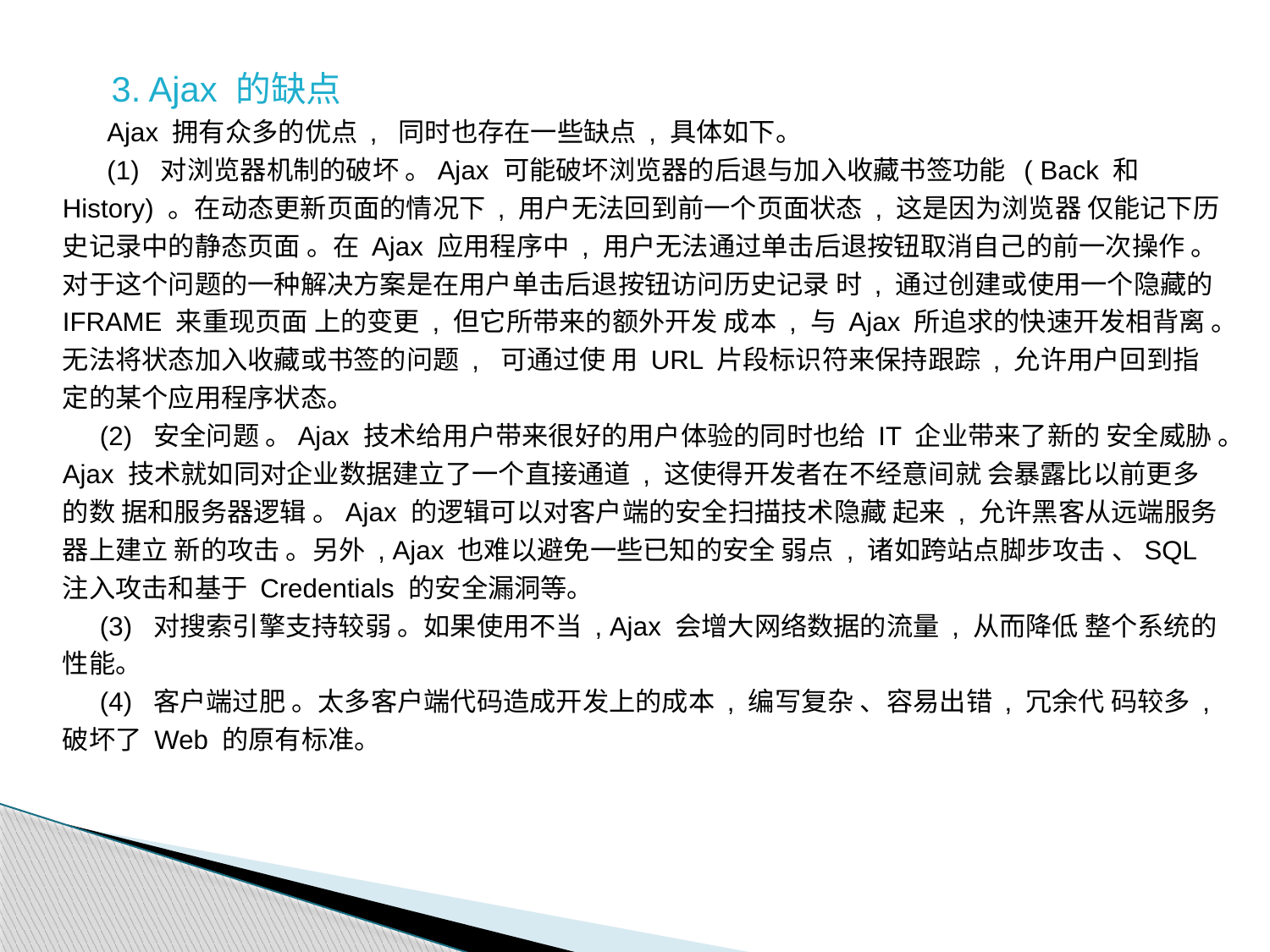

3. Ajax 的缺点
      Ajax 拥有众多的优点 ,  同时也存在一些缺点 , 具体如下。
      (1)  对浏览器机制的破坏 。Ajax 可能破坏浏览器的后退与加入收藏书签功能  ( Back 和 History) 。在动态更新页面的情况下 , 用户无法回到前一个页面状态 , 这是因为浏览器 仅能记下历史记录中的静态页面 。在 Ajax 应用程序中 , 用户无法通过单击后退按钮取消自己的前一次操作 。对于这个问题的一种解决方案是在用户单击后退按钮访问历史记录 时 , 通过创建或使用一个隐藏的 IFRAME 来重现页面 上的变更 , 但它所带来的额外开发 成本 , 与 Ajax 所追求的快速开发相背离 。无法将状态加入收藏或书签的问题 ,  可通过使 用 URL 片段标识符来保持跟踪 , 允许用户回到指定的某个应用程序状态。
     (2)  安全问题 。Ajax 技术给用户带来很好的用户体验的同时也给 IT 企业带来了新的 安全威胁 。Ajax 技术就如同对企业数据建立了一个直接通道 , 这使得开发者在不经意间就 会暴露比以前更多的数 据和服务器逻辑 。Ajax 的逻辑可以对客户端的安全扫描技术隐藏 起来 , 允许黑客从远端服务器上建立 新的攻击 。另外 , Ajax 也难以避免一些已知的安全 弱点 , 诸如跨站点脚步攻击 、SQL 注入攻击和基于 Credentials 的安全漏洞等。
     (3)  对搜索引擎支持较弱 。如果使用不当 , Ajax 会增大网络数据的流量 , 从而降低 整个系统的性能。
     (4)  客户端过肥 。太多客户端代码造成开发上的成本 , 编写复杂 、容易出错 , 冗余代 码较多 , 破坏了 Web 的原有标准。